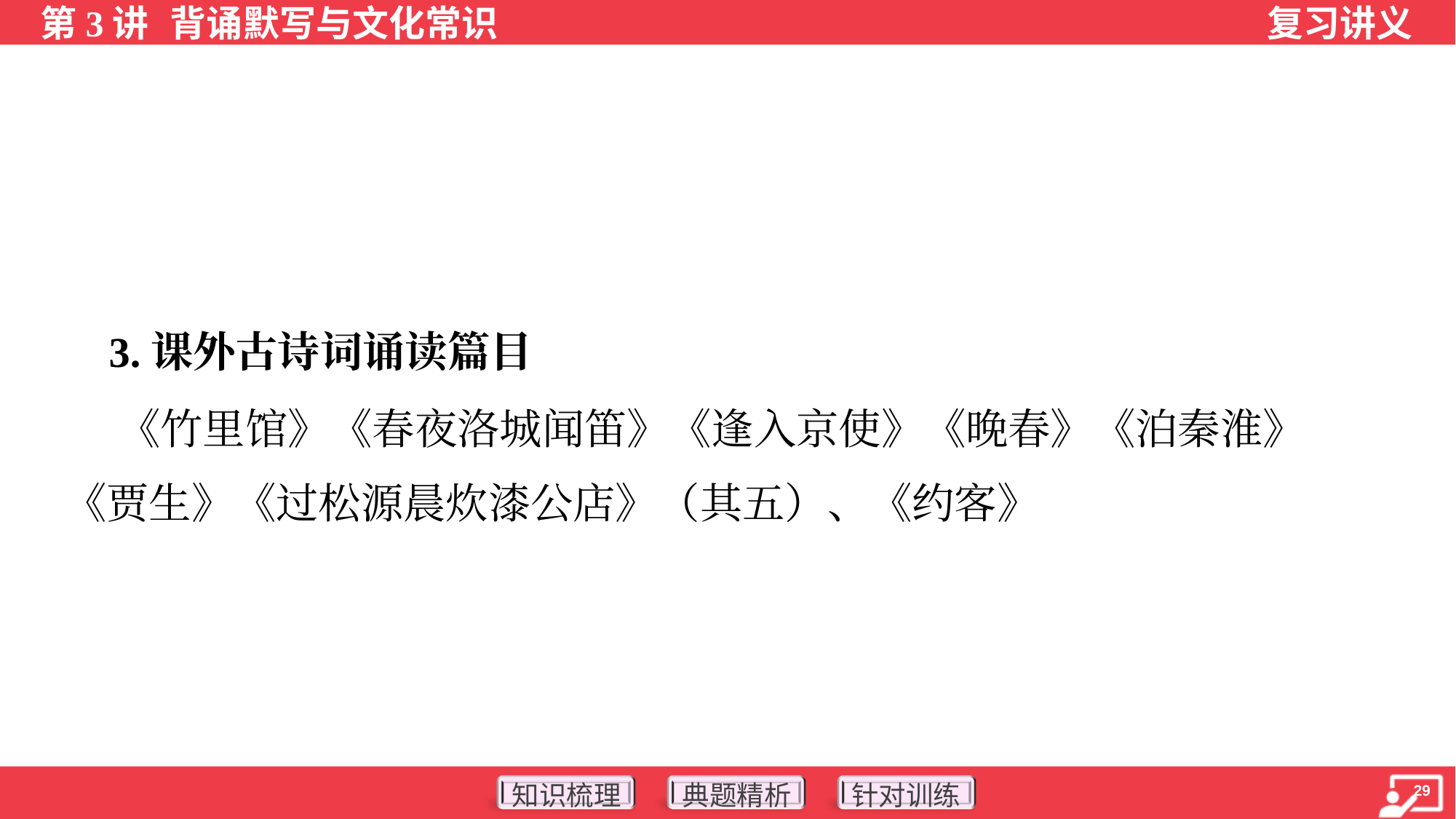

3.课外古诗词诵读篇目
    《竹里馆》《春夜洛城闻笛》《逢入京使》《晚春》《泊秦淮》
《贾生》《过松源晨炊漆公店》（其五）、《约客》